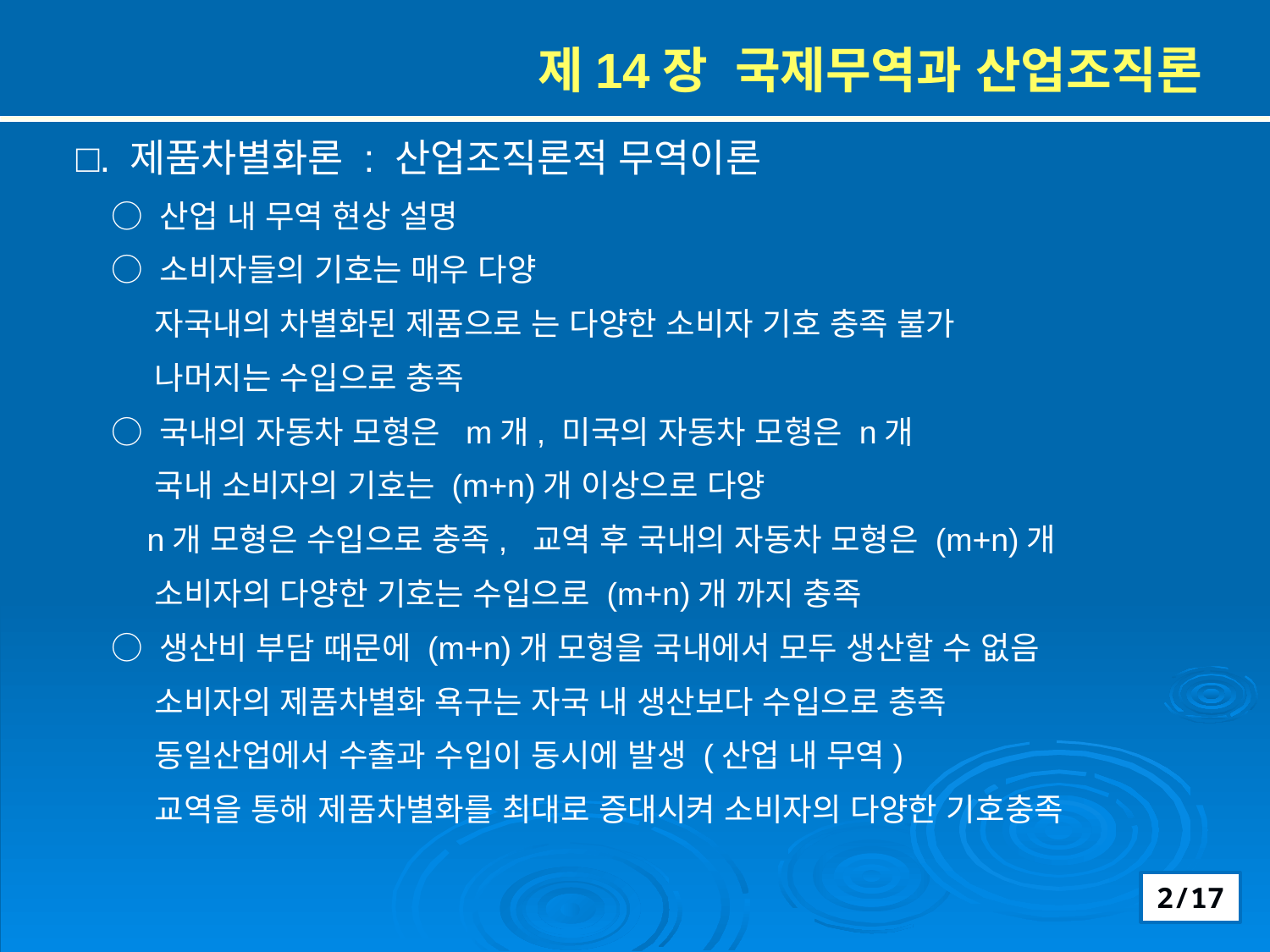

제14장  국제무역과 산업조직론

□. 제품차별화론 : 산업조직론적 무역이론
    ○ 산업 내 무역 현상 설명
    ○ 소비자들의 기호는 매우 다양
        자국내의 차별화된 제품으로 는 다양한 소비자 기호 충족 불가
        나머지는 수입으로 충족
    ○ 국내의 자동차 모형은  m개, 미국의 자동차 모형은 n개
        국내 소비자의 기호는 (m+n)개 이상으로 다양
        n개 모형은 수입으로 충족,  교역 후 국내의 자동차 모형은 (m+n)개
        소비자의 다양한 기호는 수입으로 (m+n)개 까지 충족
    ○ 생산비 부담 때문에 (m+n)개 모형을 국내에서 모두 생산할 수 없음
        소비자의 제품차별화 욕구는 자국 내 생산보다 수입으로 충족
        동일산업에서 수출과 수입이 동시에 발생 (산업 내 무역)
        교역을 통해 제품차별화를 최대로 증대시켜 소비자의 다양한 기호충족
2/17